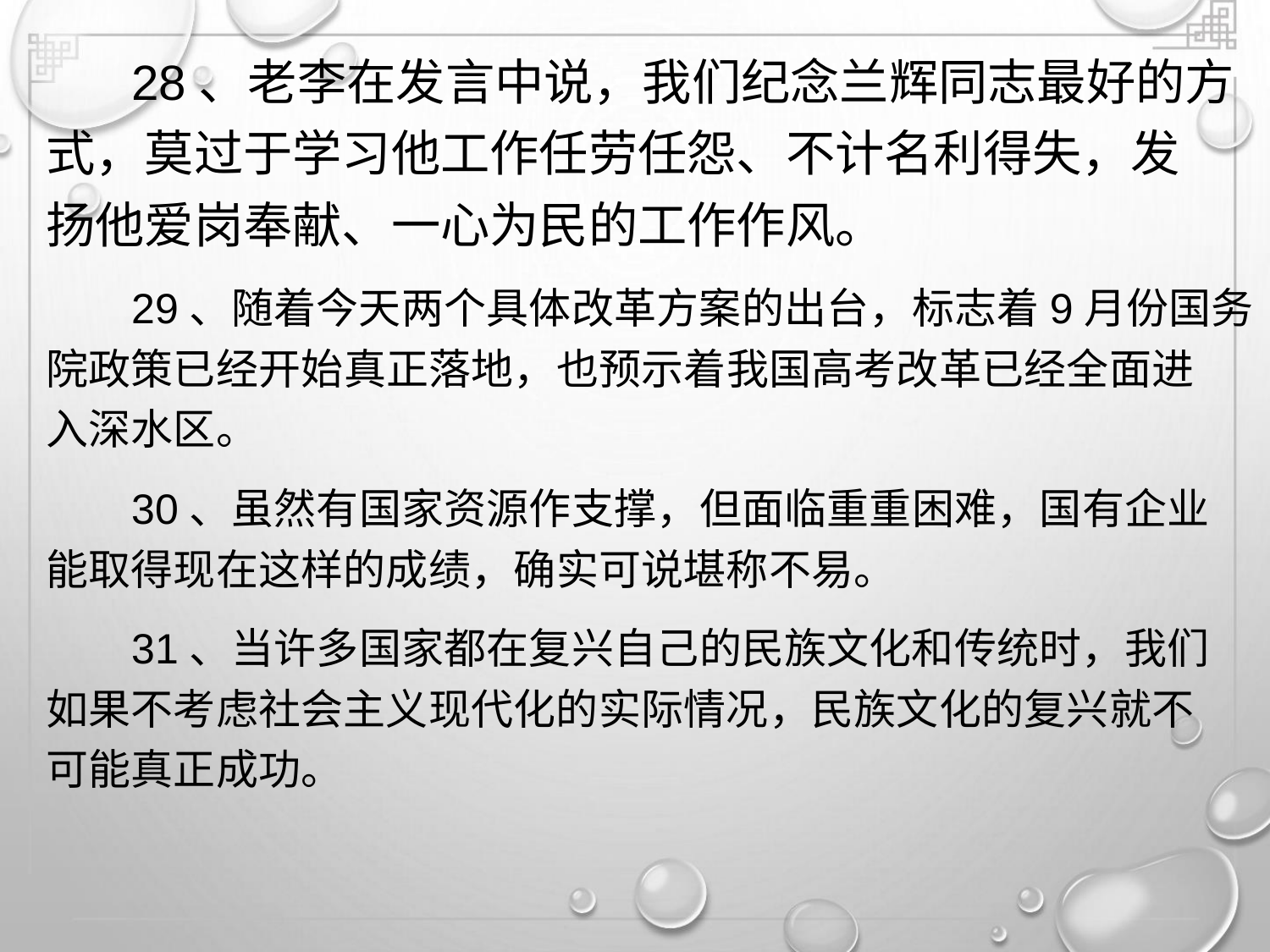

28、老李在发言中说，我们纪念兰辉同志最好的方
式，莫过于学习他工作任劳任怨、不计名利得失，发
扬他爱岗奉献、一心为民的工作作风。
29、随着今天两个具体改革方案的出台，标志着9月份国务
院政策已经开始真正落地，也预示着我国高考改革已经全面进
入深水区。
30、虽然有国家资源作支撑，但面临重重困难，国有企业
能取得现在这样的成绩，确实可说堪称不易。
31、当许多国家都在复兴自己的民族文化和传统时，我们
如果不考虑社会主义现代化的实际情况，民族文化的复兴就不
可能真正成功。